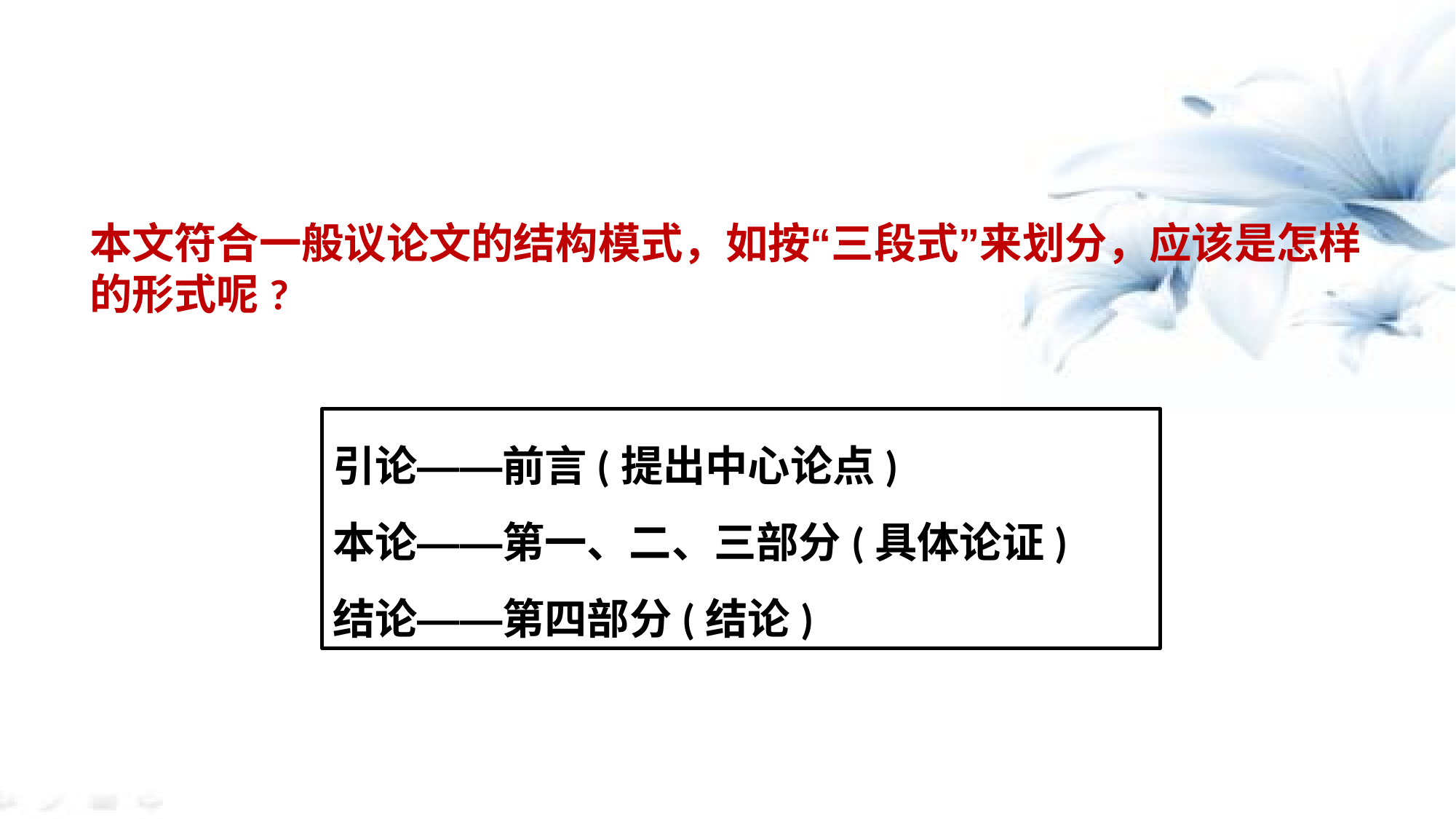

本文符合一般议论文的结构模式，如按“三段式”来划分，应该是怎样的形式呢?
引论——前言(提出中心论点)
本论——第一、二、三部分(具体论证)
结论——第四部分(结论)